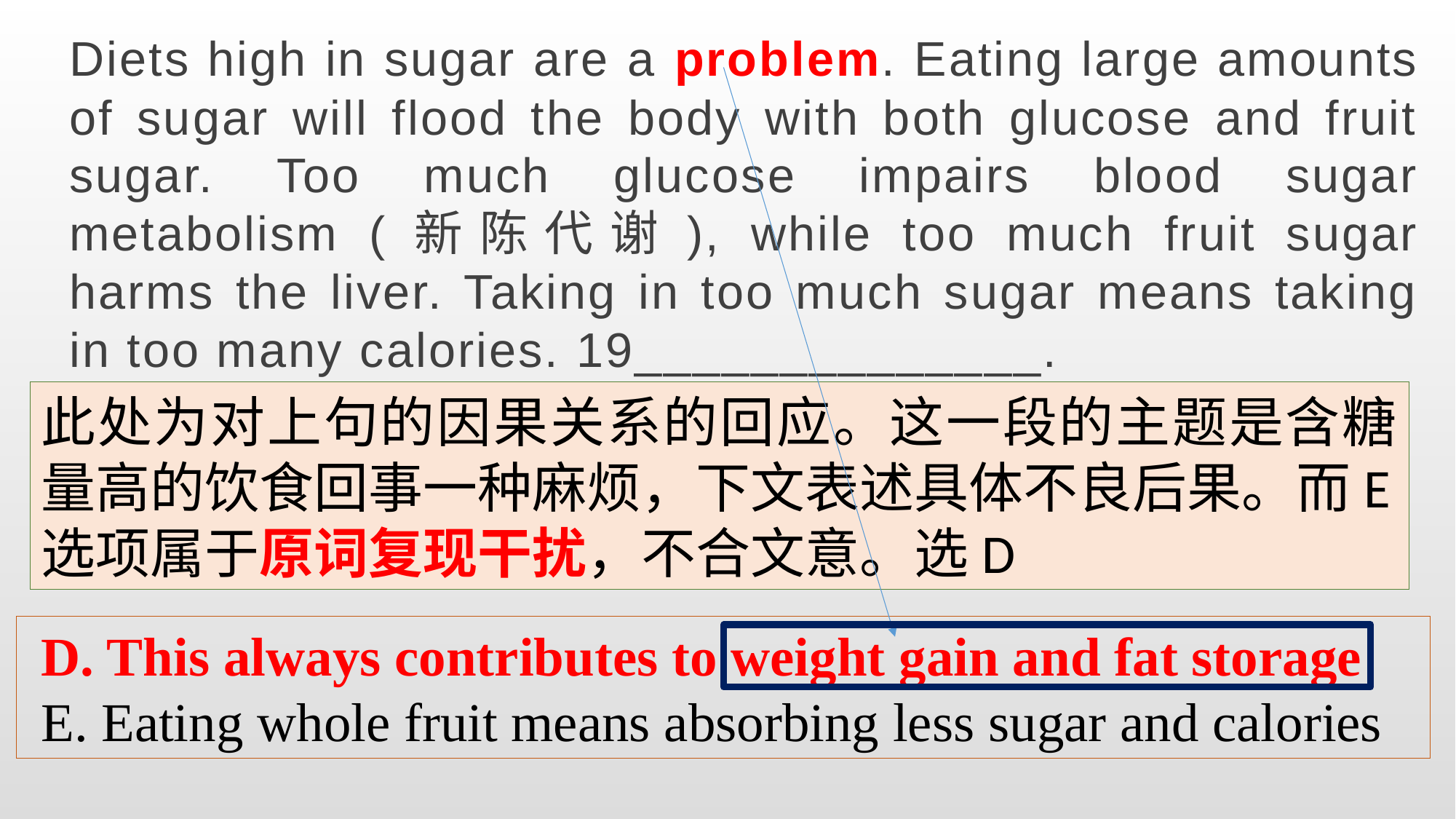

Diets high in sugar are a problem. Eating large amounts of sugar will flood the body with both glucose and fruit sugar. Too much glucose impairs blood sugar metabolism (新陈代谢), while too much fruit sugar harms the liver. Taking in too much sugar means taking in too many calories. 19______________.

此处为对上句的因果关系的回应。这一段的主题是含糖量高的饮食回事一种麻烦，下文表述具体不良后果。而E选项属于原词复现干扰，不合文意。选D
 D. This always contributes to weight gain and fat storage
 E. Eating whole fruit means absorbing less sugar and calories